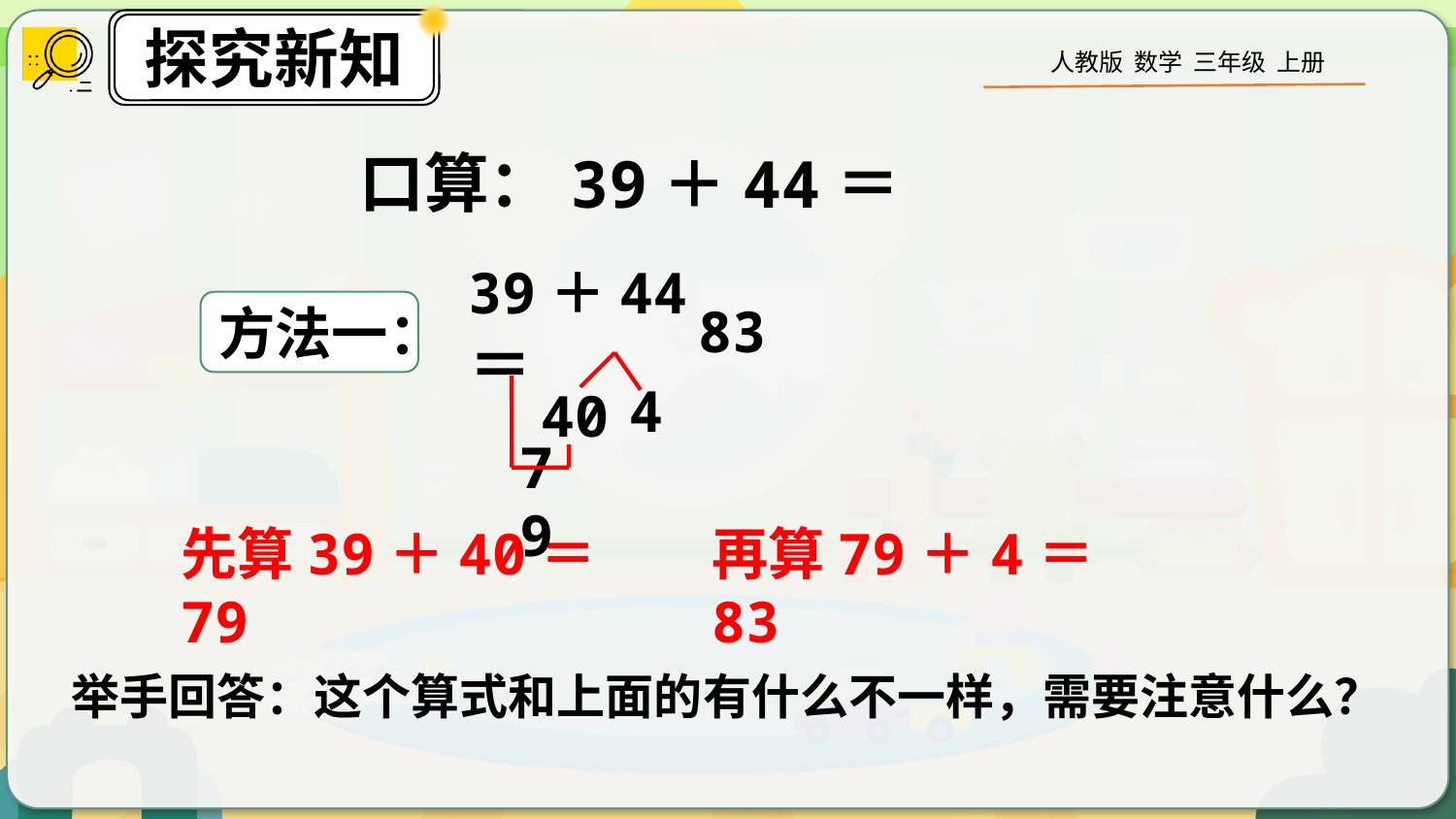

口算：
39＋44＝
方法一：
39＋44＝
83

4

40
79
先算39＋40＝79
再算79＋4＝83
举手回答：这个算式和上面的有什么不一样，需要注意什么？